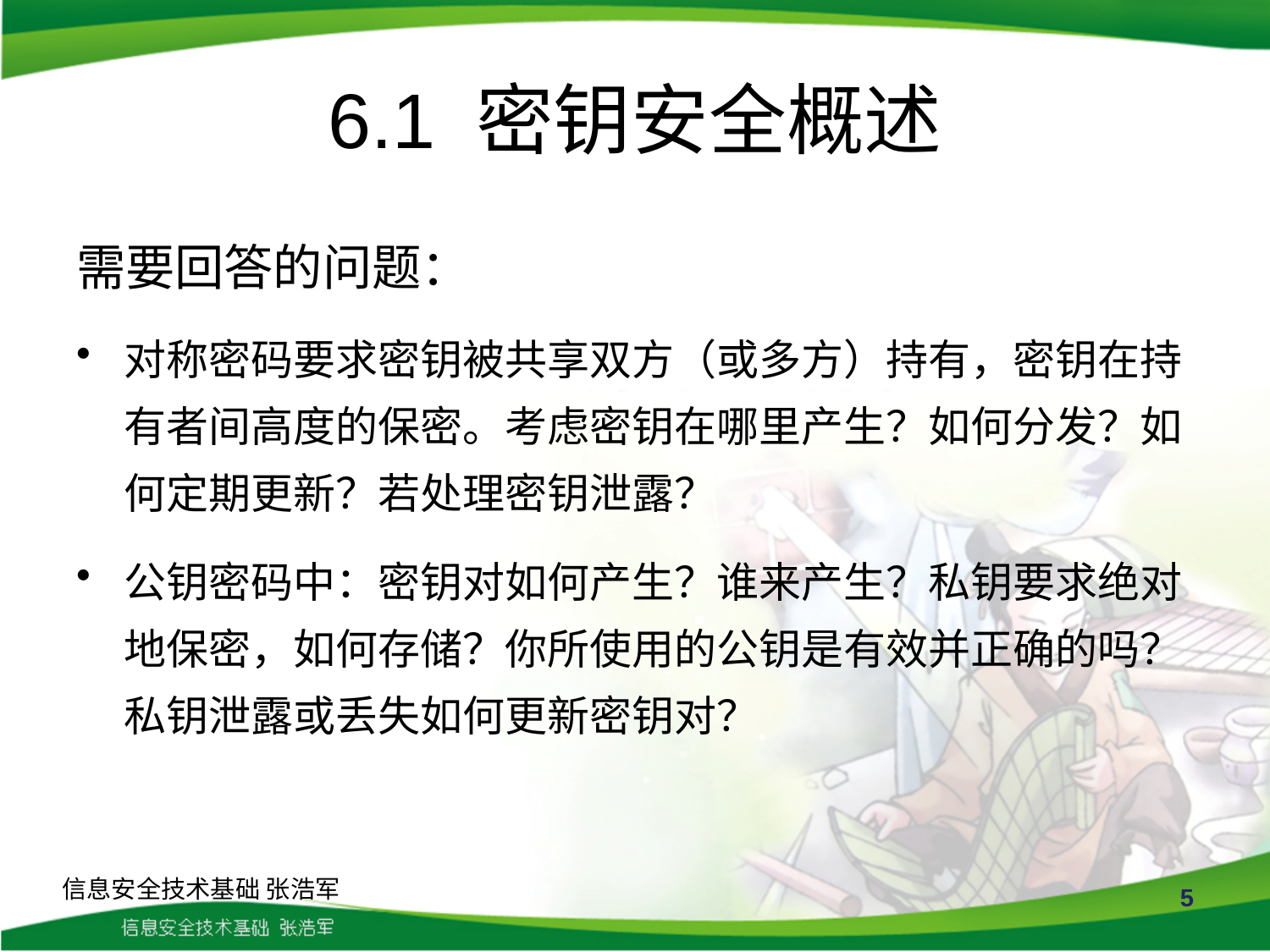

# 6.1 密钥安全概述
需要回答的问题：
对称密码要求密钥被共享双方（或多方）持有，密钥在持有者间高度的保密。考虑密钥在哪里产生？如何分发？如何定期更新？若处理密钥泄露？
公钥密码中：密钥对如何产生？谁来产生？私钥要求绝对地保密，如何存储？你所使用的公钥是有效并正确的吗？私钥泄露或丢失如何更新密钥对？
信息安全技术基础 张浩军
5